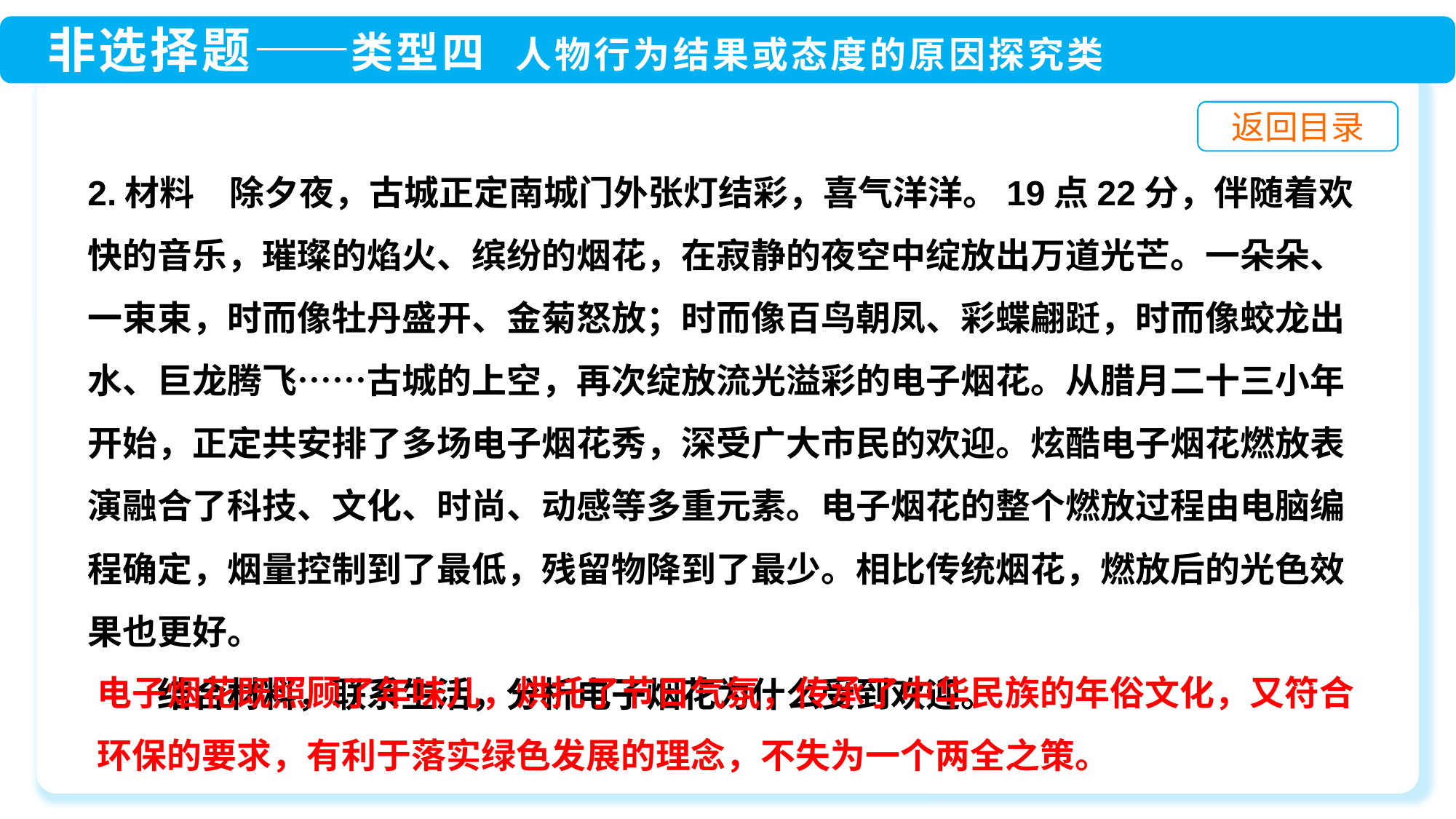

2.材料　除夕夜，古城正定南城门外张灯结彩，喜气洋洋。19点22分，伴随着欢快的音乐，璀璨的焰火、缤纷的烟花，在寂静的夜空中绽放出万道光芒。一朵朵、一束束，时而像牡丹盛开、金菊怒放；时而像百鸟朝凤、彩蝶翩跹，时而像蛟龙出水、巨龙腾飞……古城的上空，再次绽放流光溢彩的电子烟花。从腊月二十三小年开始，正定共安排了多场电子烟花秀，深受广大市民的欢迎。炫酷电子烟花燃放表演融合了科技、文化、时尚、动感等多重元素。电子烟花的整个燃放过程由电脑编程确定，烟量控制到了最低，残留物降到了最少。相比传统烟花，燃放后的光色效果也更好。
　　结合材料，联系生活，分析电子烟花为什么受到欢迎。

电子烟花既照顾了年味儿，烘托了节日气氛，传承了中华民族的年俗文化，又符合环保的要求，有利于落实绿色发展的理念，不失为一个两全之策。